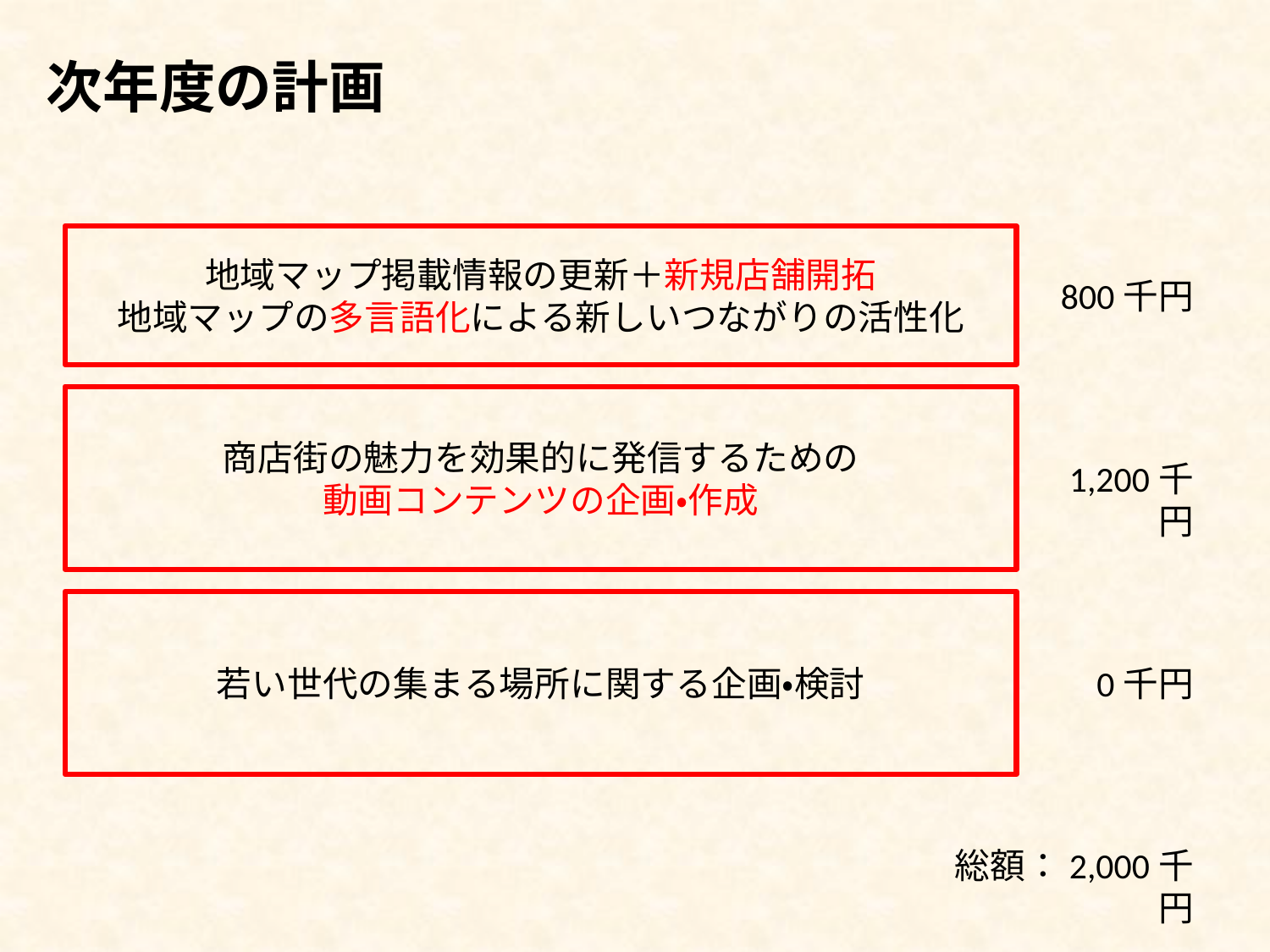

次年度の計画
地域マップ掲載情報の更新＋新規店舗開拓
地域マップの多言語化による新しいつながりの活性化
800千円
商店街の魅力を効果的に発信するための
動画コンテンツの企画・作成
1,200千円
若い世代の集まる場所に関する企画・検討
0千円
総額：2,000千円